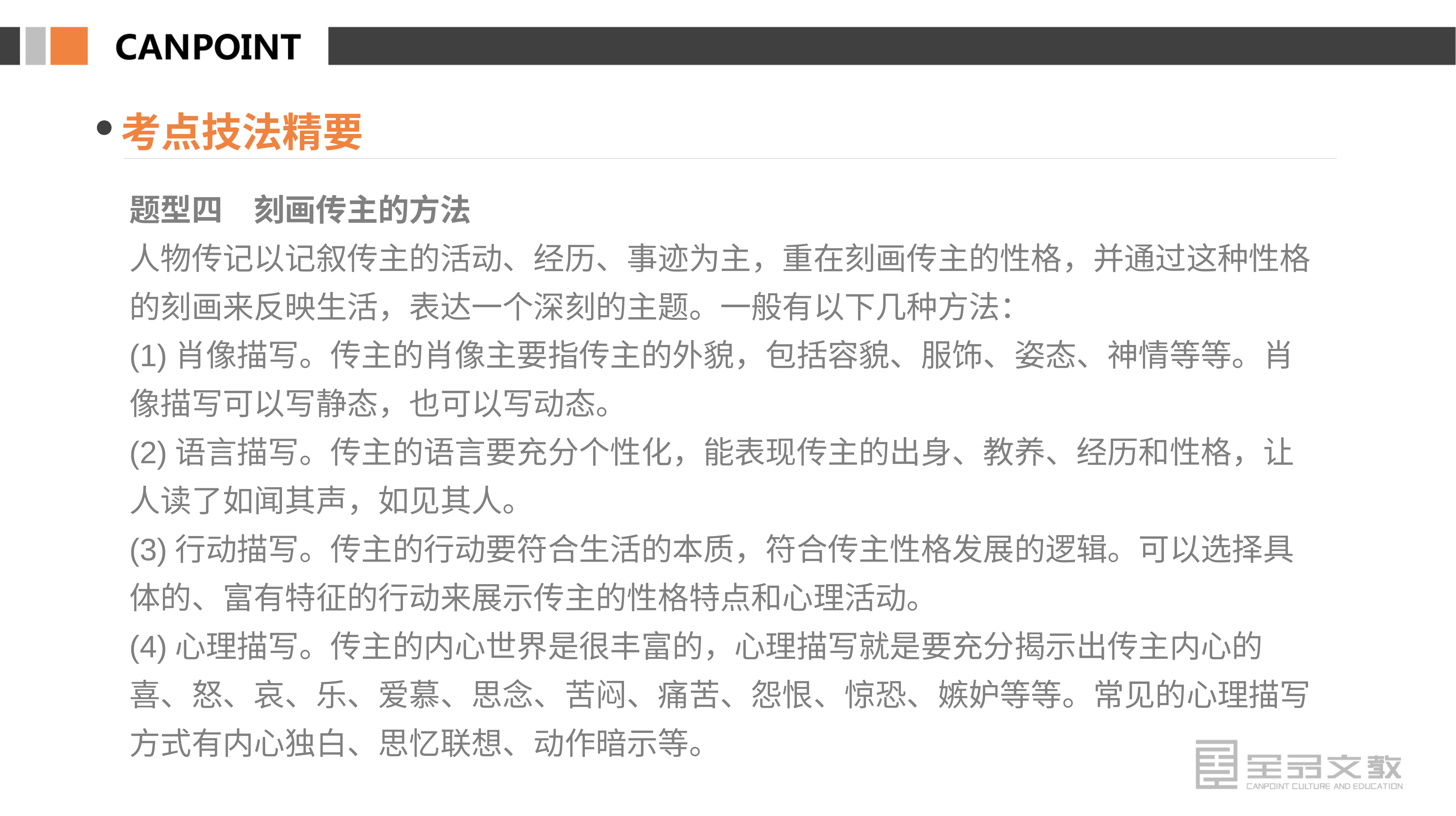

考点技法精要

题型四　刻画传主的方法
人物传记以记叙传主的活动、经历、事迹为主，重在刻画传主的性格，并通过这种性格的刻画来反映生活，表达一个深刻的主题。一般有以下几种方法：
(1)肖像描写。传主的肖像主要指传主的外貌，包括容貌、服饰、姿态、神情等等。肖像描写可以写静态，也可以写动态。
(2)语言描写。传主的语言要充分个性化，能表现传主的出身、教养、经历和性格，让人读了如闻其声，如见其人。
(3)行动描写。传主的行动要符合生活的本质，符合传主性格发展的逻辑。可以选择具体的、富有特征的行动来展示传主的性格特点和心理活动。
(4)心理描写。传主的内心世界是很丰富的，心理描写就是要充分揭示出传主内心的喜、怒、哀、乐、爱慕、思念、苦闷、痛苦、怨恨、惊恐、嫉妒等等。常见的心理描写方式有内心独白、思忆联想、动作暗示等。